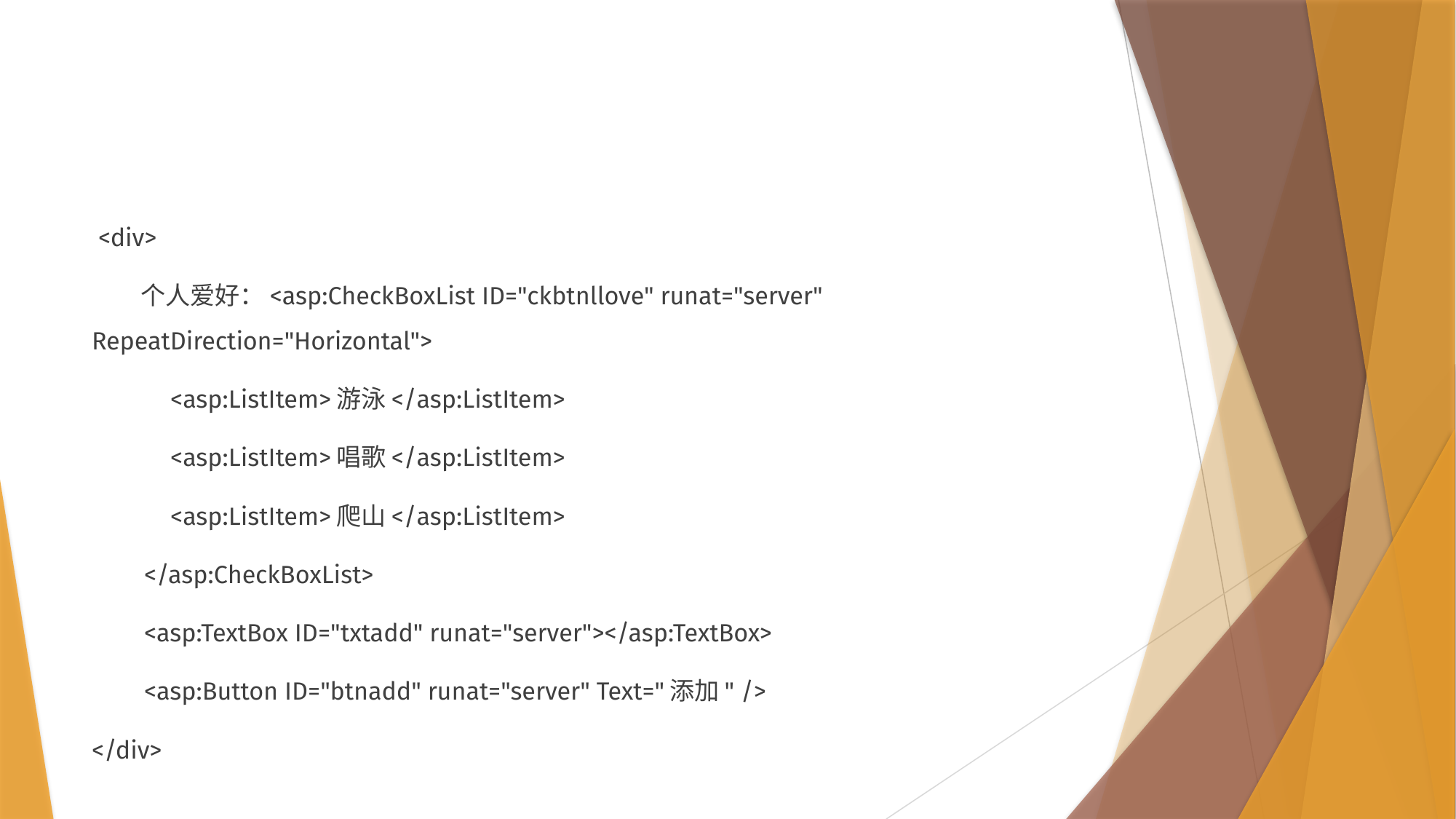

#
 <div>
        个人爱好：<asp:CheckBoxList ID="ckbtnllove" runat="server" RepeatDirection="Horizontal">
            <asp:ListItem>游泳</asp:ListItem>
            <asp:ListItem>唱歌</asp:ListItem>
            <asp:ListItem>爬山</asp:ListItem>
        </asp:CheckBoxList>
        <asp:TextBox ID="txtadd" runat="server"></asp:TextBox>
        <asp:Button ID="btnadd" runat="server" Text="添加" />
</div>